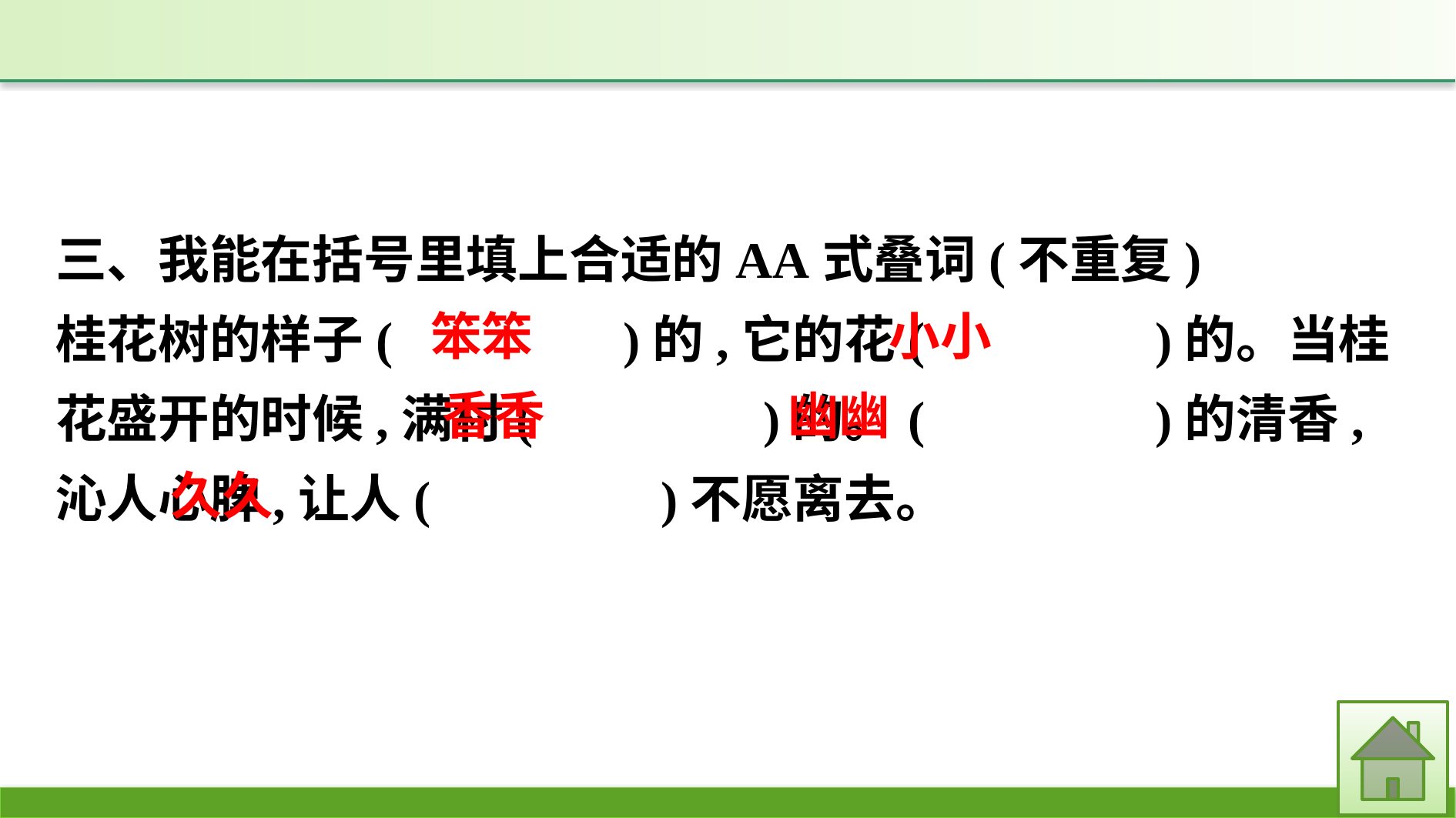

三、我能在括号里填上合适的AA式叠词(不重复)
桂花树的样子(　　　　)的,它的花(　　　　)的。当桂花盛开的时候,满村(　　　　)的。(　　　　)的清香,沁人心脾,让人(　　　　)不愿离去。
笨笨
小小
香香
幽幽
久久